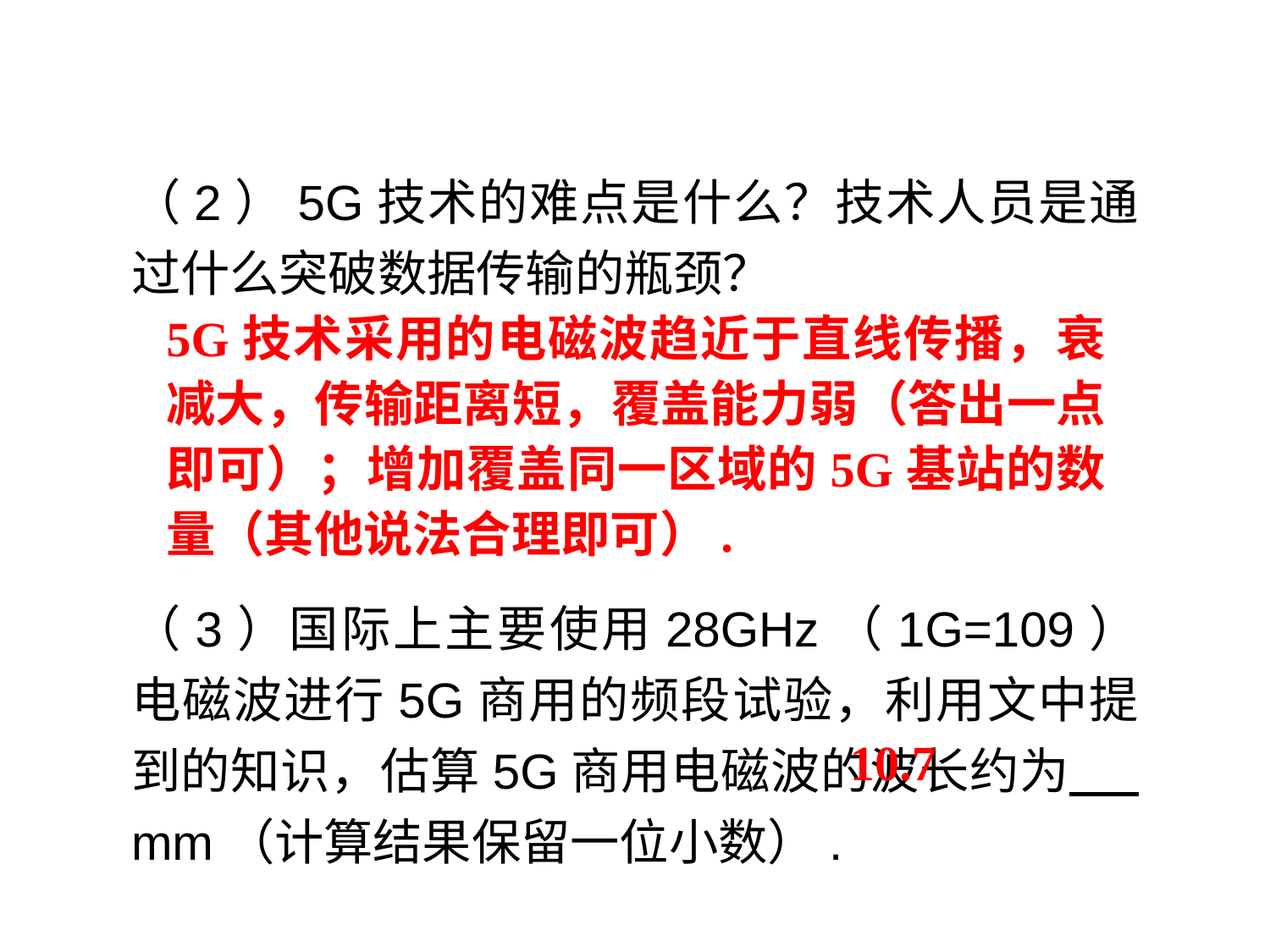

（2）5G技术的难点是什么？技术人员是通过什么突破数据传输的瓶颈？

（3）国际上主要使用28GHz（1G=109）电磁波进行5G商用的频段试验，利用文中提到的知识，估算5G商用电磁波的波长约为       mm（计算结果保留一位小数）.
5G技术采用的电磁波趋近于直线传播，衰减大，传输距离短，覆盖能力弱（答出一点即可）；增加覆盖同一区域的5G基站的数量（其他说法合理即可）.
10.7